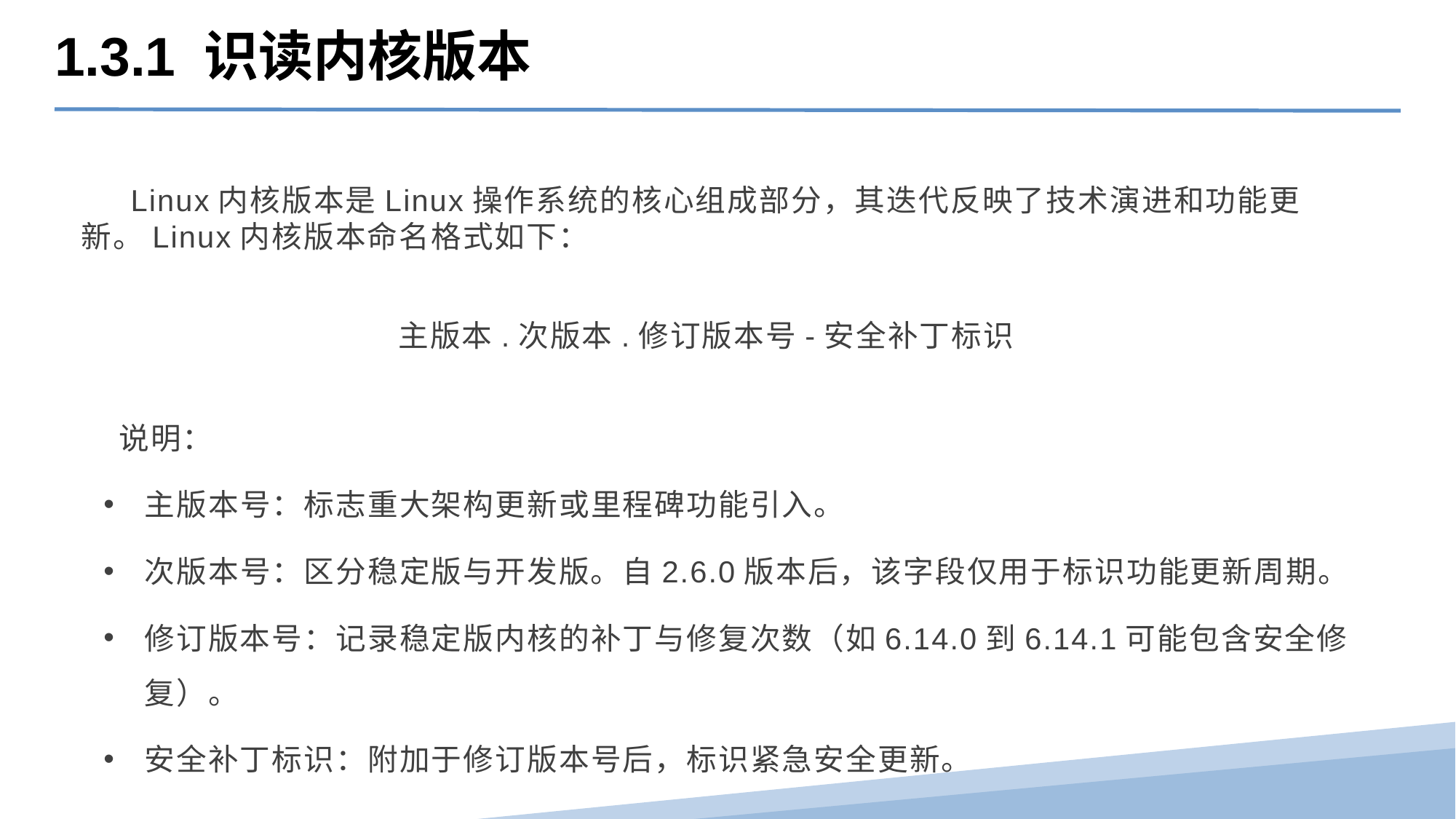

1.3.1 识读内核版本
     Linux内核版本是Linux操作系统的核心组成部分，其迭代反映了技术演进和功能更新。Linux内核版本命名格式如下：

  主版本.次版本.修订版本号-安全补丁标识

 说明：
主版本号：标志重大架构更新或里程碑功能引入。
次版本号：区分稳定版与开发版。自2.6.0版本后，该字段仅用于标识功能更新周期。
修订版本号：记录稳定版内核的补丁与修复次数（如6.14.0到6.14.1可能包含安全修复）。
安全补丁标识：附加于修订版本号后，标识紧急安全更新。